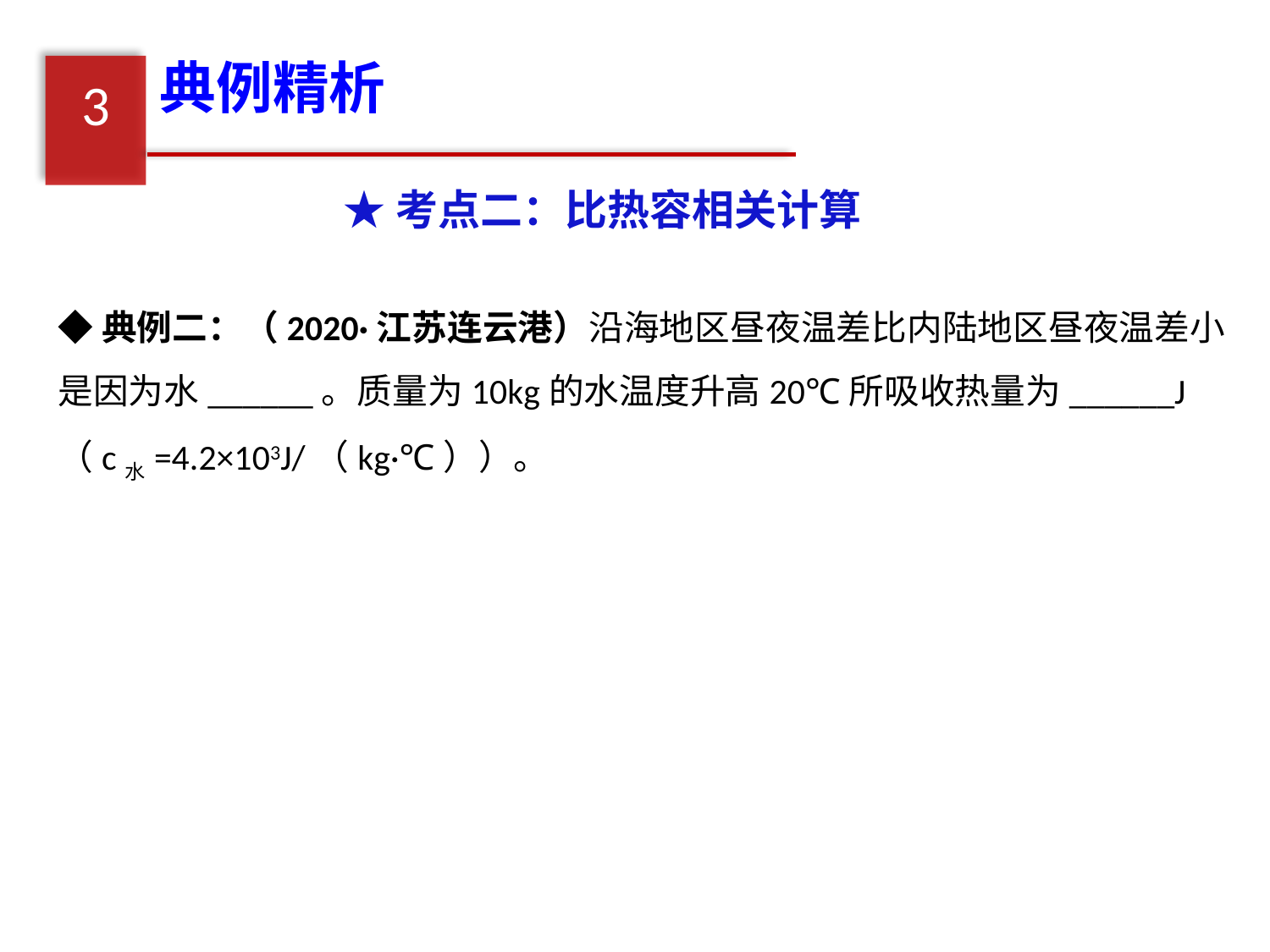

典例精析

3
★考点二：比热容相关计算
◆典例二：（2020·江苏连云港）沿海地区昼夜温差比内陆地区昼夜温差小是因为水______。质量为10kg的水温度升高20℃所吸收热量为______J（c水=4.2×103J/（kg·℃））。